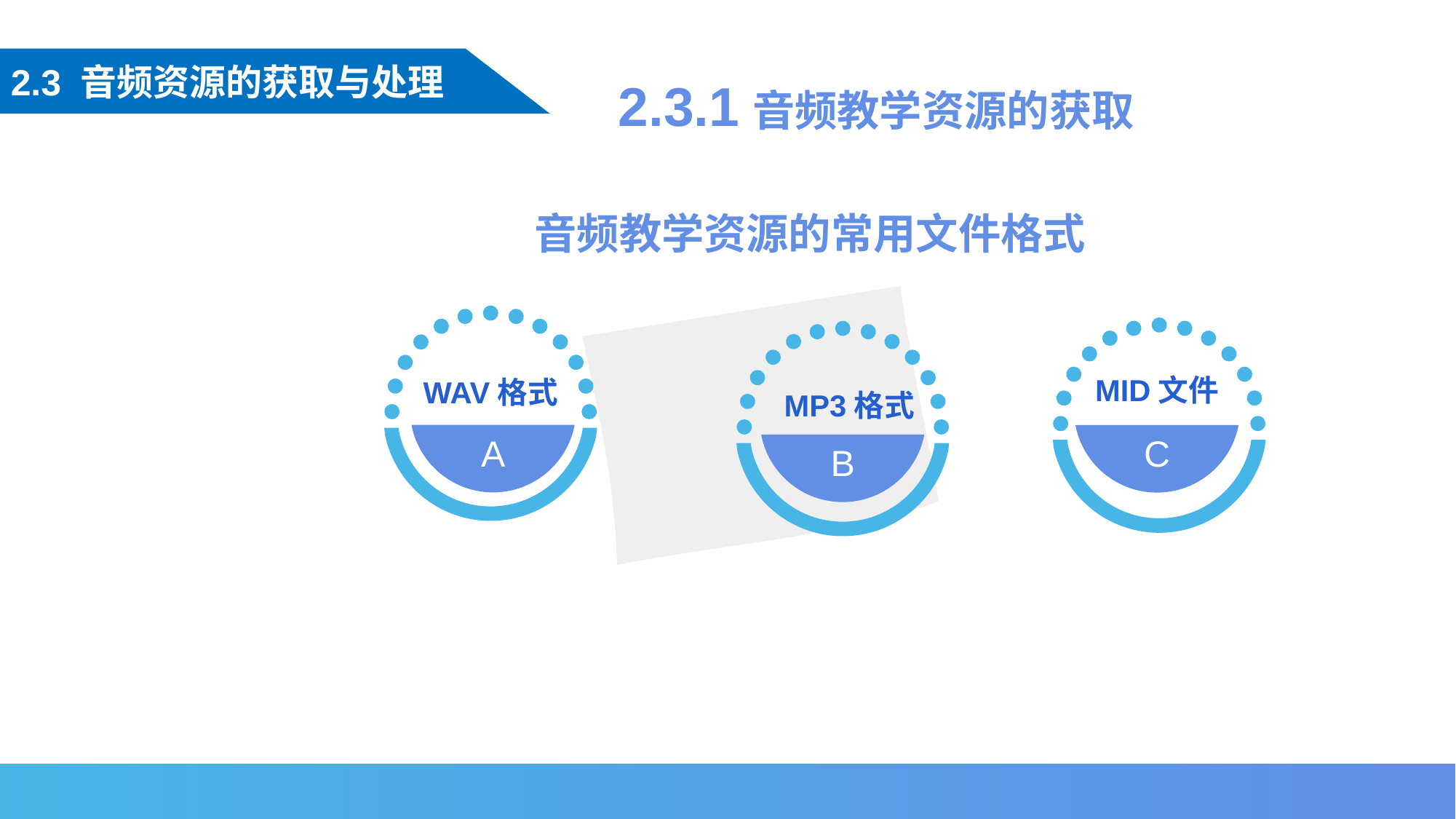

2.3 音频资源的获取与处理
 2.3.1音频教学资源的获取
 音频教学资源的常用文件格式

MID文件
WAV格式
MP3格式
A
C
B